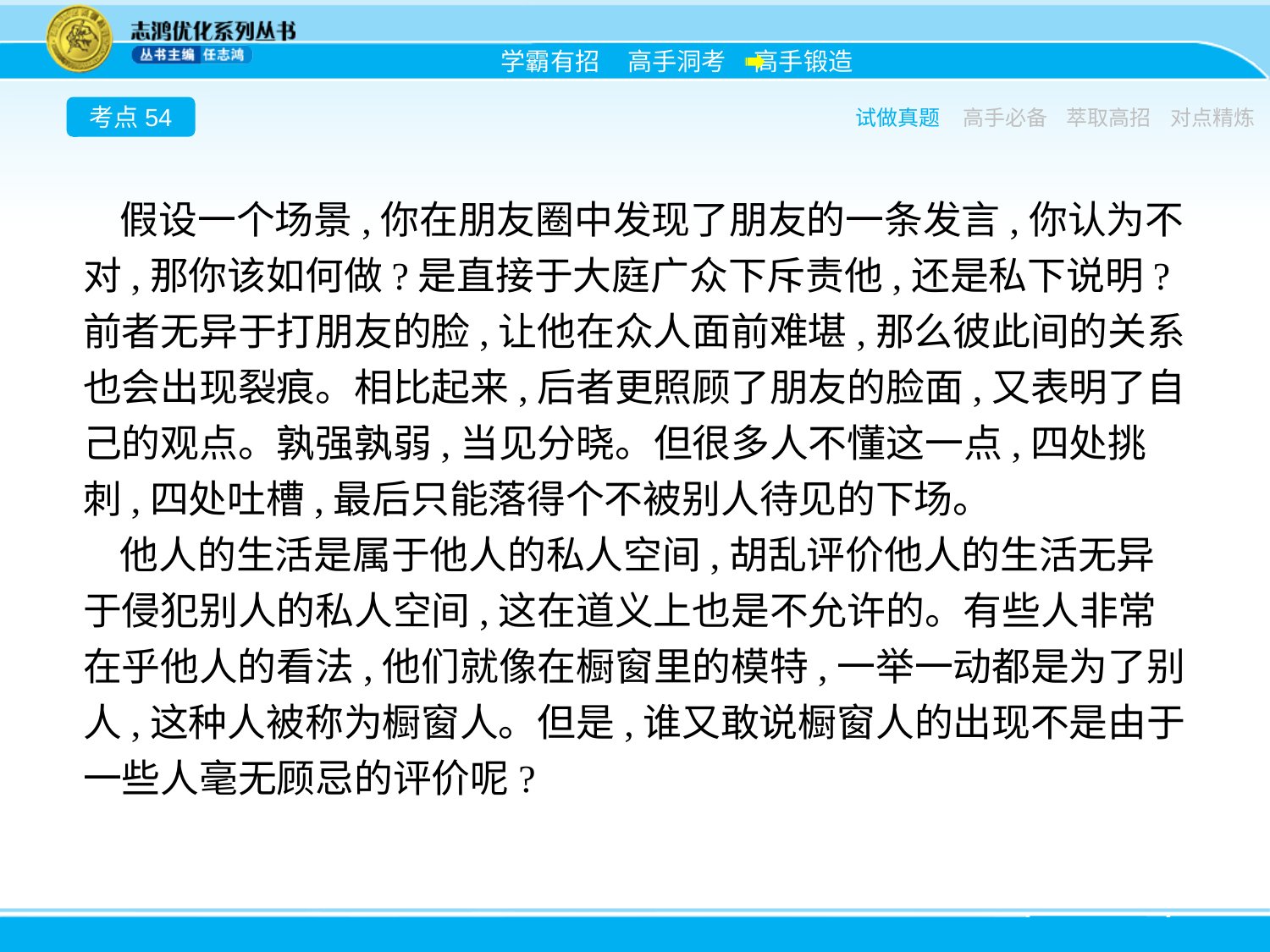

考点54
试做真题
高手必备
萃取高招
对点精炼
假设一个场景,你在朋友圈中发现了朋友的一条发言,你认为不对,那你该如何做?是直接于大庭广众下斥责他,还是私下说明?前者无异于打朋友的脸,让他在众人面前难堪,那么彼此间的关系也会出现裂痕。相比起来,后者更照顾了朋友的脸面,又表明了自己的观点。孰强孰弱,当见分晓。但很多人不懂这一点,四处挑刺,四处吐槽,最后只能落得个不被别人待见的下场。
他人的生活是属于他人的私人空间,胡乱评价他人的生活无异于侵犯别人的私人空间,这在道义上也是不允许的。有些人非常在乎他人的看法,他们就像在橱窗里的模特,一举一动都是为了别人,这种人被称为橱窗人。但是,谁又敢说橱窗人的出现不是由于一些人毫无顾忌的评价呢?